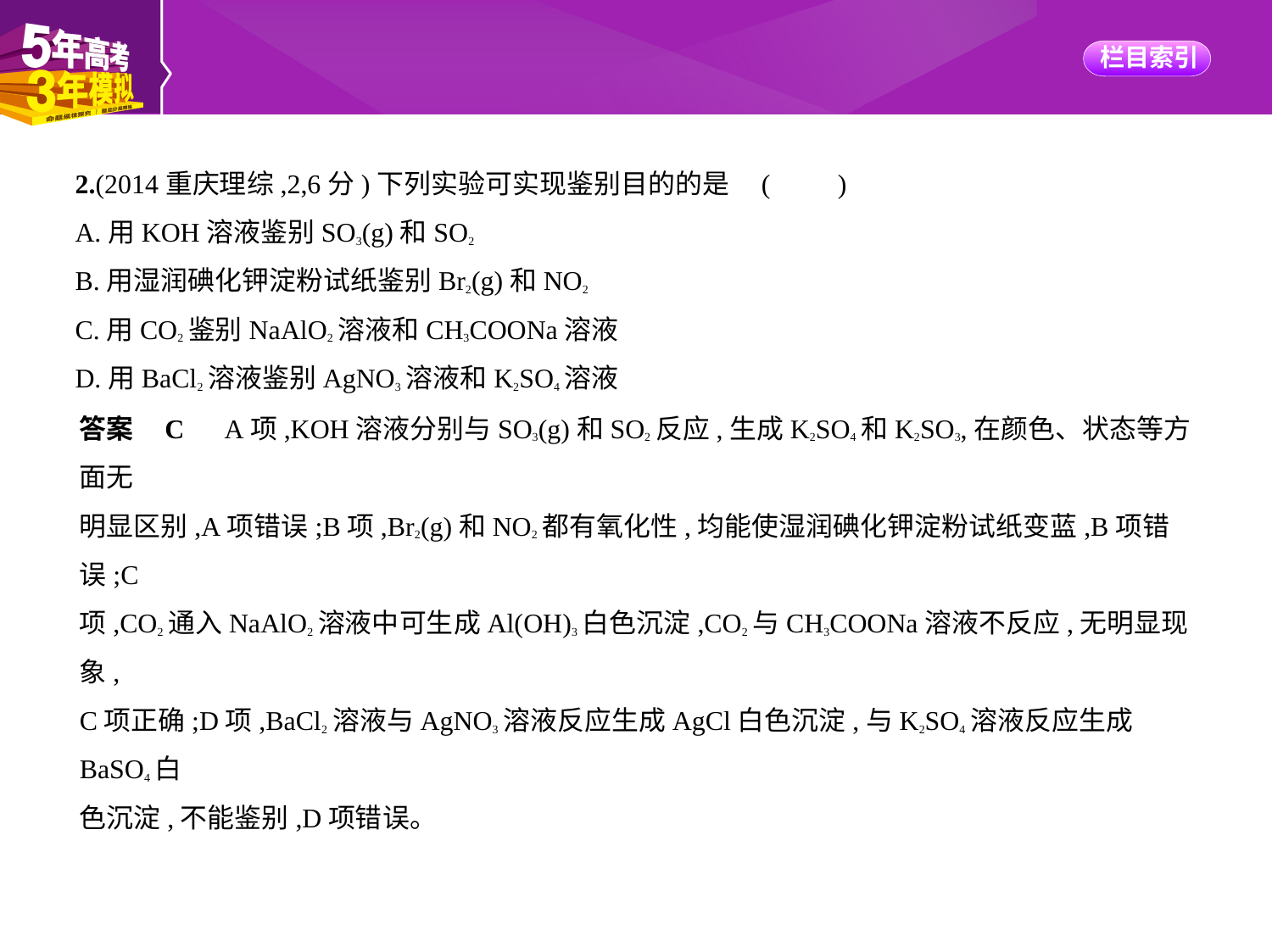

2.(2014重庆理综,2,6分)下列实验可实现鉴别目的的是 (　　)
A.用KOH溶液鉴别SO3(g)和SO2
B.用湿润碘化钾淀粉试纸鉴别Br2(g)和NO2
C.用CO2鉴别NaAlO2溶液和CH3COONa溶液
D.用BaCl2溶液鉴别AgNO3溶液和K2SO4溶液
答案    C　A项,KOH溶液分别与SO3(g)和SO2反应,生成K2SO4和K2SO3,在颜色、状态等方面无
明显区别,A项错误;B项,Br2(g)和NO2都有氧化性,均能使湿润碘化钾淀粉试纸变蓝,B项错误;C
项,CO2通入NaAlO2溶液中可生成Al(OH)3白色沉淀,CO2与CH3COONa溶液不反应,无明显现象,
C项正确;D项,BaCl2溶液与AgNO3溶液反应生成AgCl白色沉淀,与K2SO4溶液反应生成BaSO4白
色沉淀,不能鉴别,D项错误。